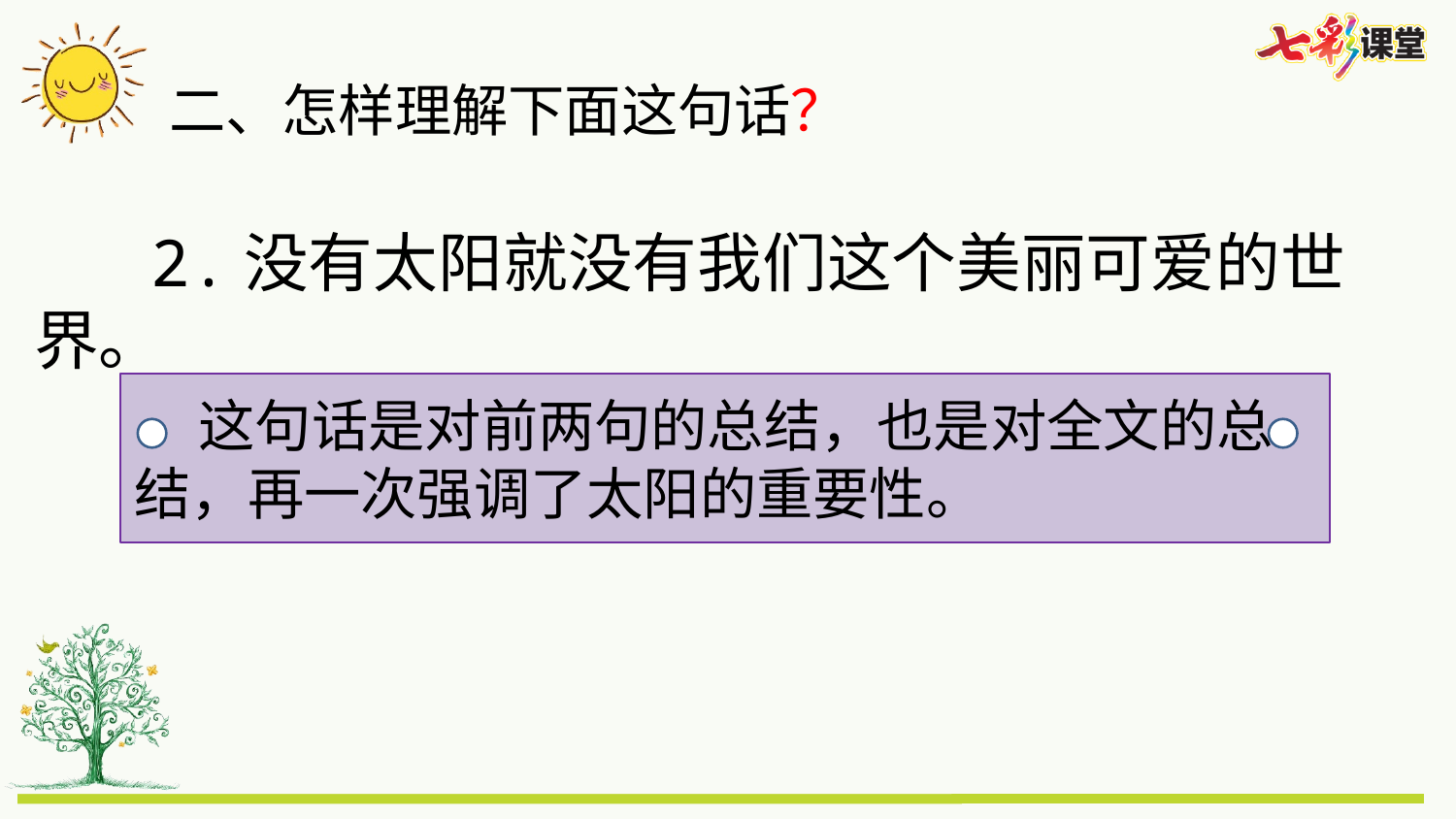

二、怎样理解下面这句话？
   2.没有太阳就没有我们这个美丽可爱的世界。
    这句话是对前两句的总结，也是对全文的总结，再一次强调了太阳的重要性。